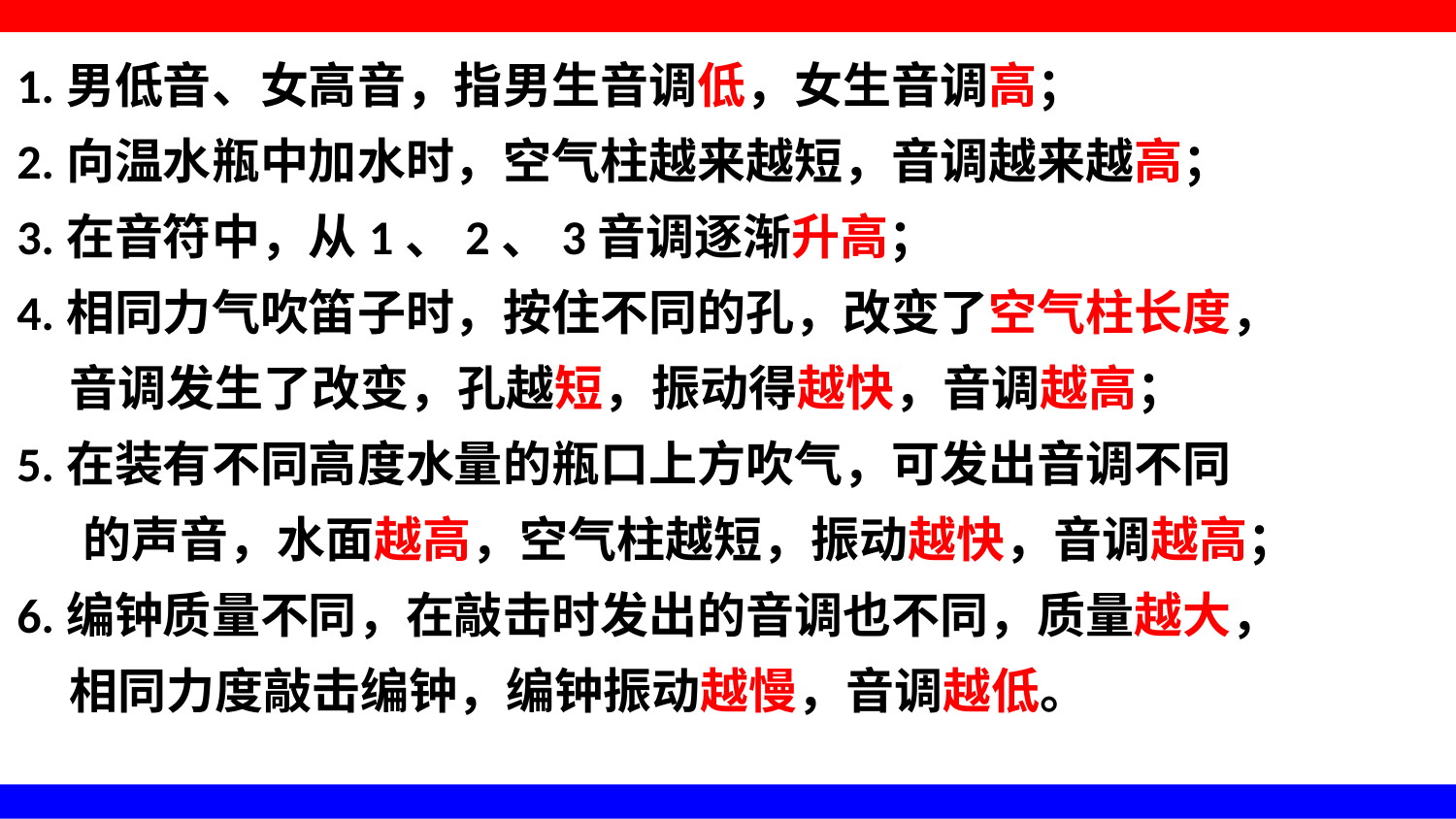

1.男低音、女高音，指男生音调低，女生音调高；
2.向温水瓶中加水时，空气柱越来越短，音调越来越高；
3.在音符中，从1、2、3音调逐渐升高；
4.相同力气吹笛子时，按住不同的孔，改变了空气柱长度，
   音调发生了改变，孔越短，振动得越快，音调越高；
5.在装有不同高度水量的瓶口上方吹气，可发出音调不同
    的声音，水面越高，空气柱越短，振动越快，音调越高；
6.编钟质量不同，在敲击时发出的音调也不同，质量越大，
   相同力度敲击编钟，编钟振动越慢，音调越低。